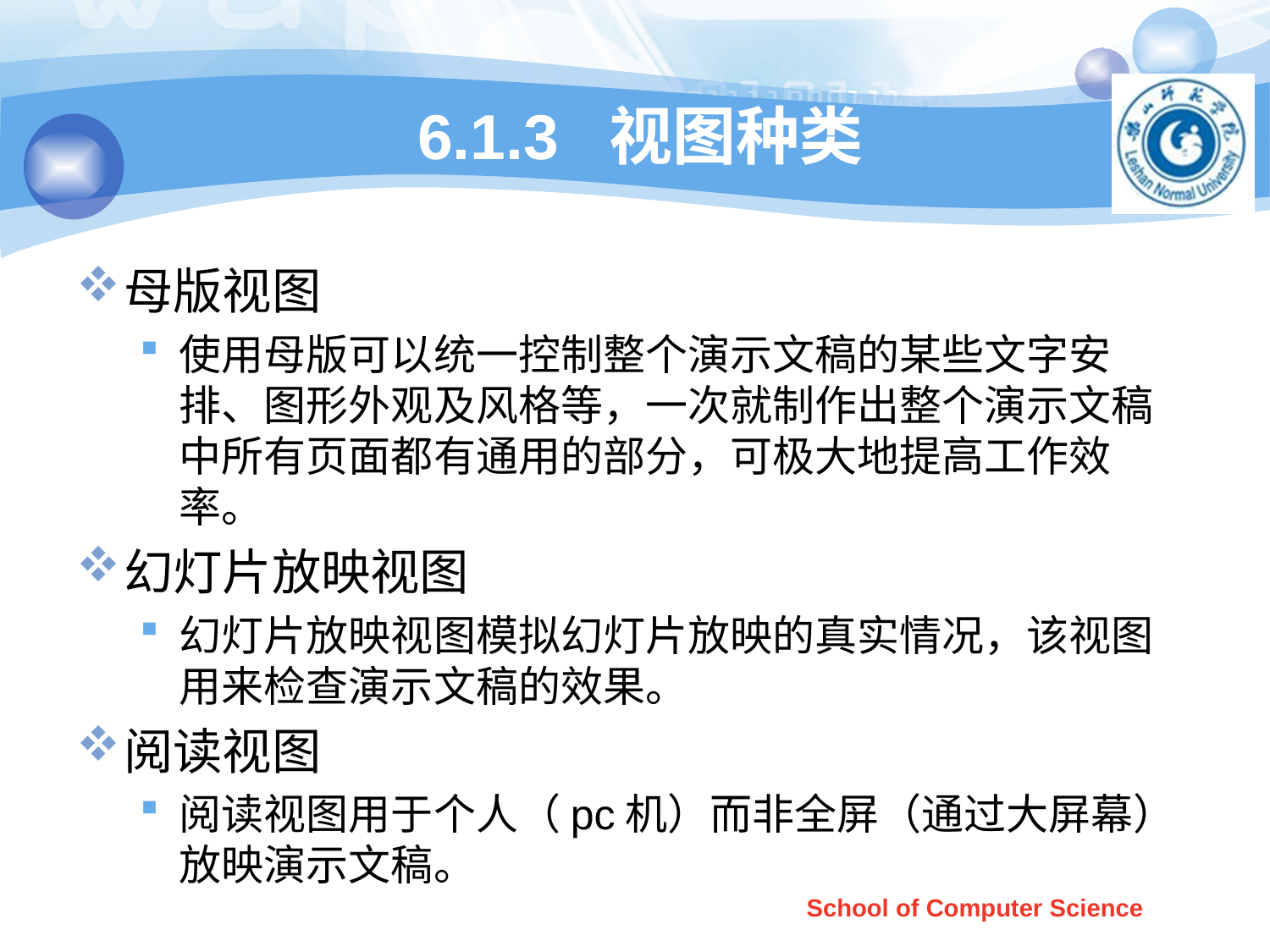

# 6.1.3  视图种类
母版视图
使用母版可以统一控制整个演示文稿的某些文字安排、图形外观及风格等，一次就制作出整个演示文稿中所有页面都有通用的部分，可极大地提高工作效率。
幻灯片放映视图
幻灯片放映视图模拟幻灯片放映的真实情况，该视图用来检查演示文稿的效果。
阅读视图
阅读视图用于个人（pc机）而非全屏（通过大屏幕）放映演示文稿。

School of Computer Science